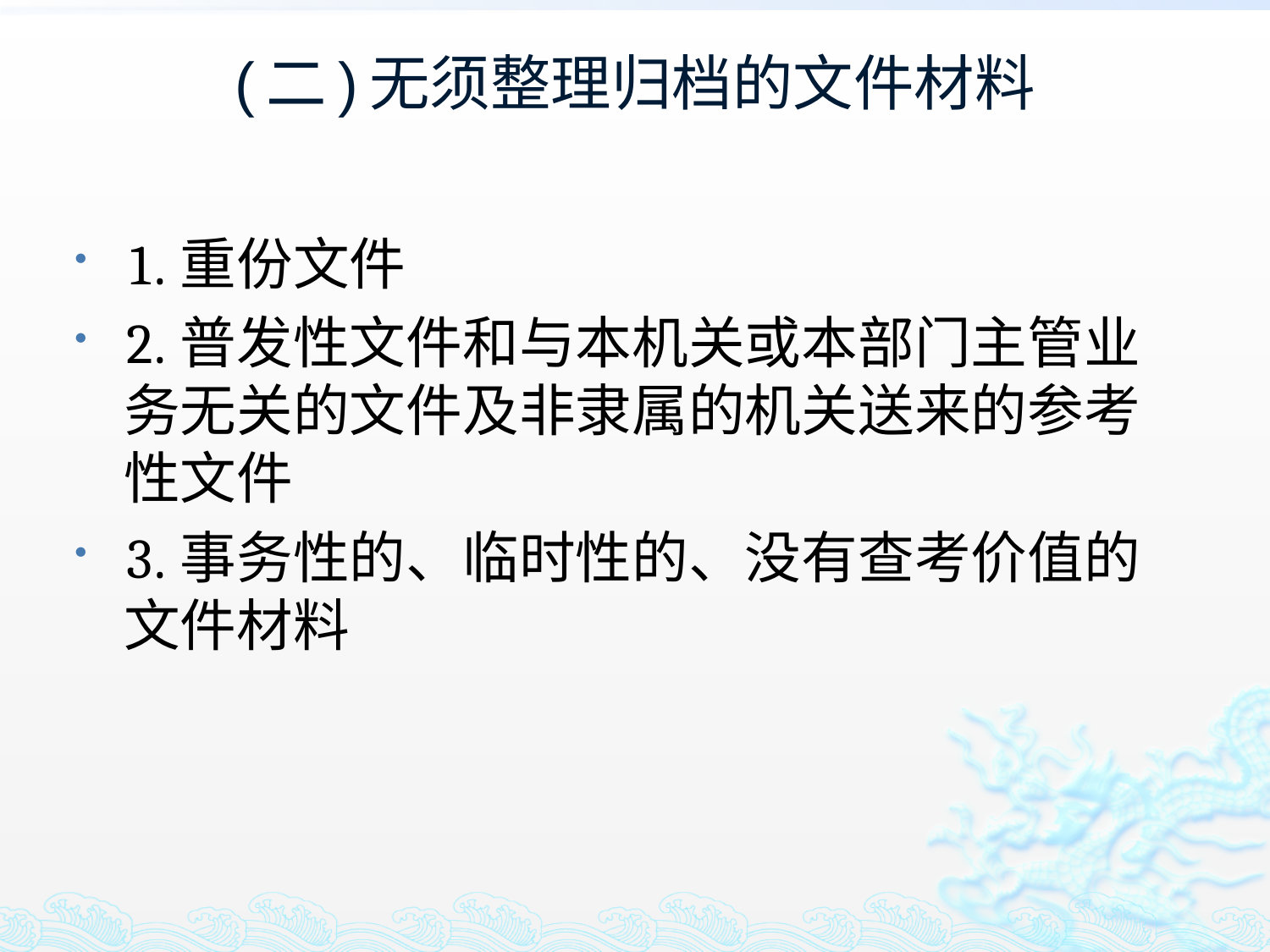

# (二)无须整理归档的文件材料
1.重份文件
2.普发性文件和与本机关或本部门主管业务无关的文件及非隶属的机关送来的参考性文件
3.事务性的、临时性的、没有查考价值的文件材料